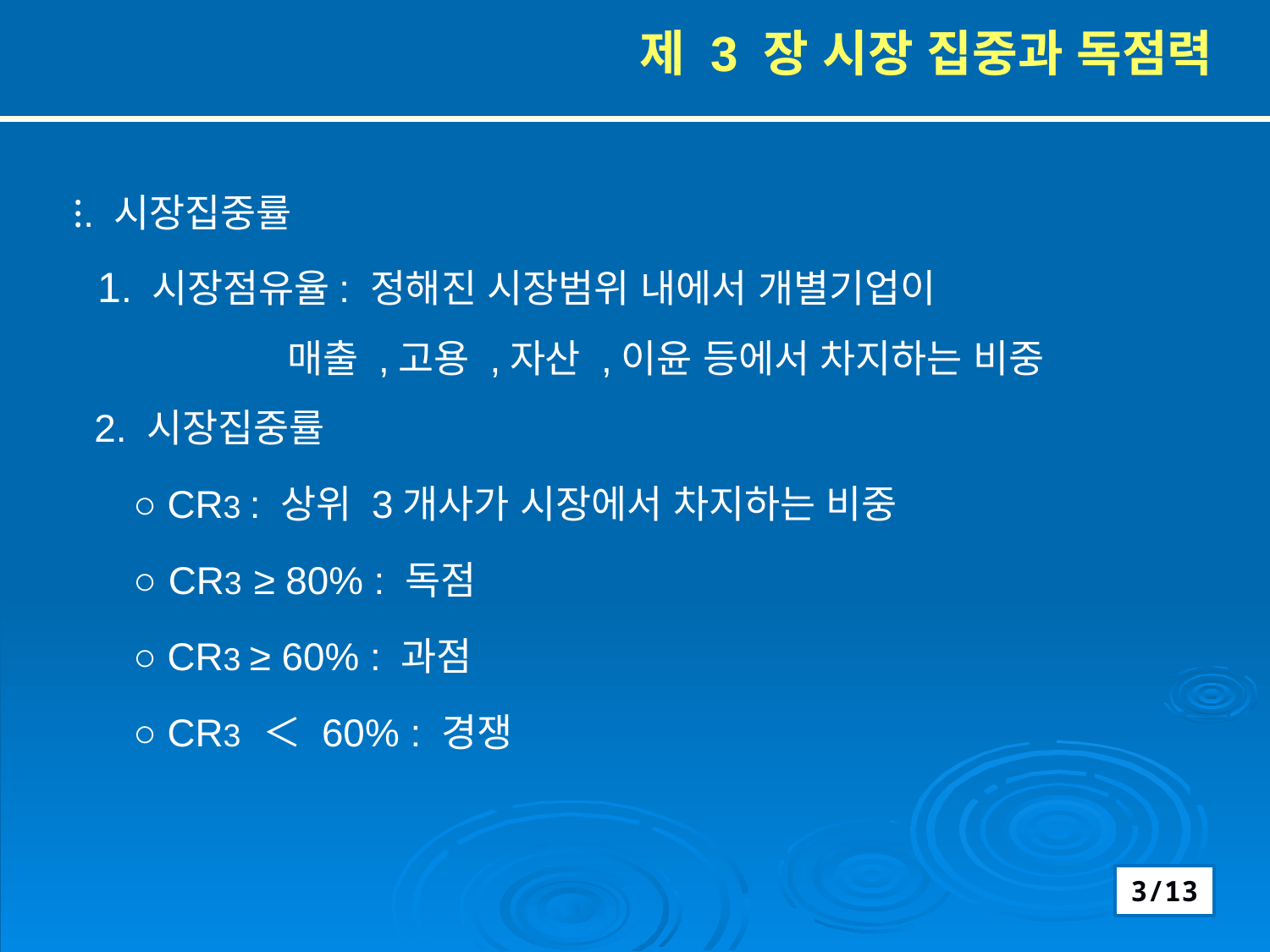

제 3 장 시장 집중과 독점력

 ⁝. 시장집중률
   1. 시장점유율: 정해진 시장범위 내에서 개별기업이
                    매출 ,고용 ,자산 ,이윤 등에서 차지하는 비중
   2. 시장집중률
      ○ CR3 : 상위 3개사가 시장에서 차지하는 비중
      ○ CR3 ≥ 80% : 독점
      ○ CR3 ≥ 60% : 과점
      ○ CR3 ＜ 60% : 경쟁
3/13